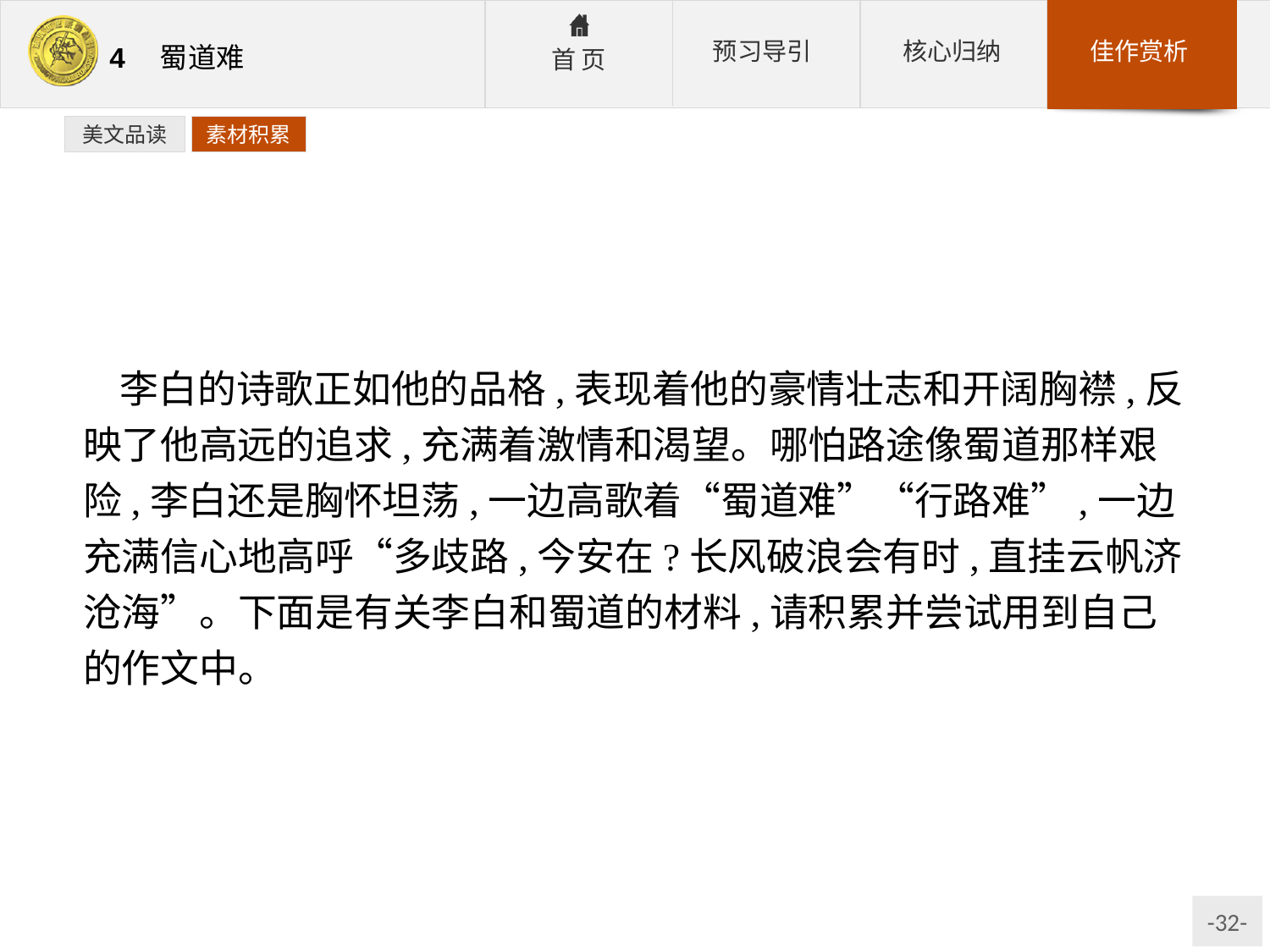

美文品读
素材积累
李白的诗歌正如他的品格,表现着他的豪情壮志和开阔胸襟,反映了他高远的追求,充满着激情和渴望。哪怕路途像蜀道那样艰险,李白还是胸怀坦荡,一边高歌着“蜀道难”“行路难”,一边充满信心地高呼“多歧路,今安在?长风破浪会有时,直挂云帆济沧海”。下面是有关李白和蜀道的材料,请积累并尝试用到自己的作文中。